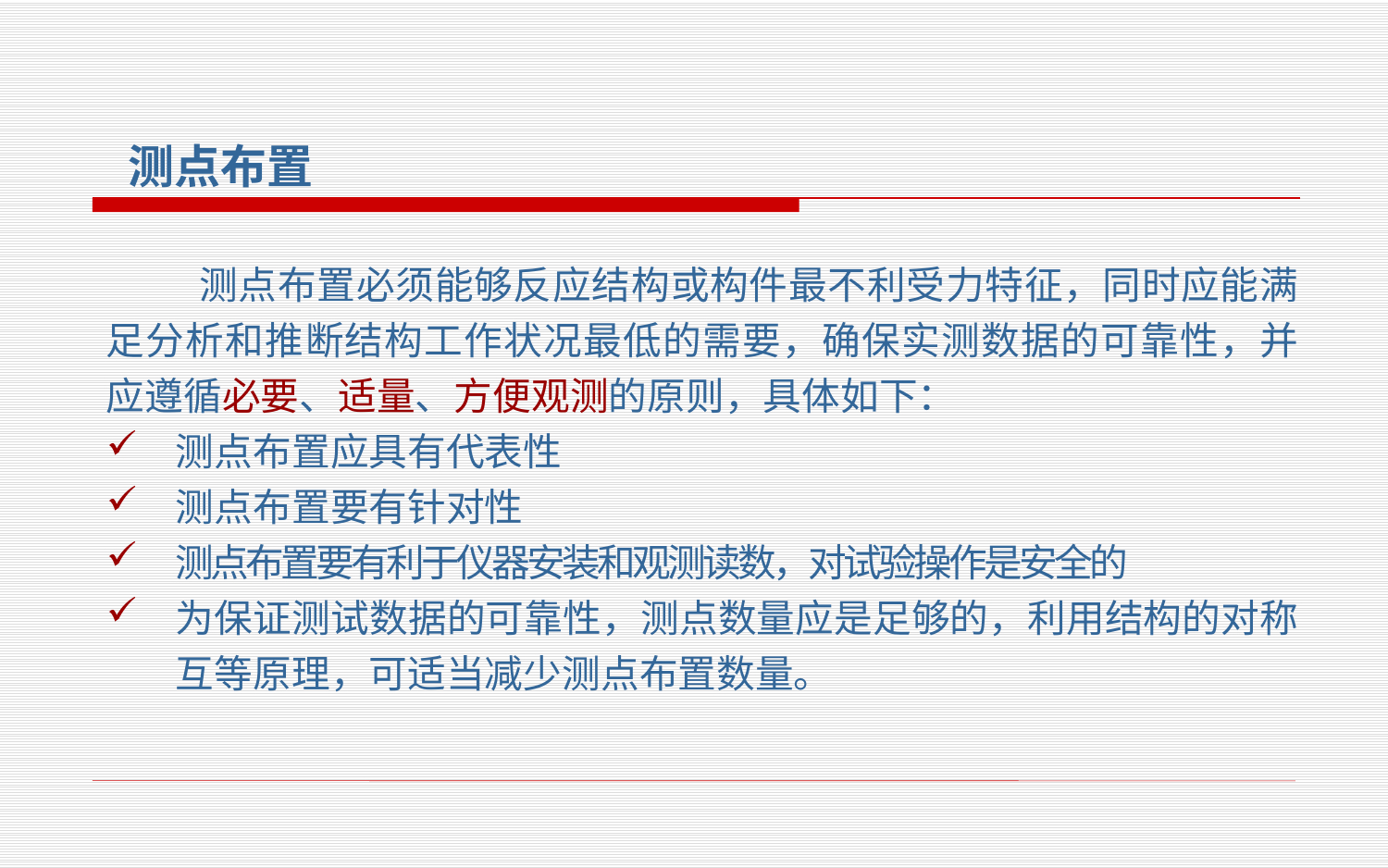

测点布置
测点布置必须能够反应结构或构件最不利受力特征，同时应能满足分析和推断结构工作状况最低的需要，确保实测数据的可靠性，并应遵循必要、适量、方便观测的原则，具体如下：
测点布置应具有代表性
测点布置要有针对性
测点布置要有利于仪器安装和观测读数，对试验操作是安全的
为保证测试数据的可靠性，测点数量应是足够的，利用结构的对称互等原理，可适当减少测点布置数量。